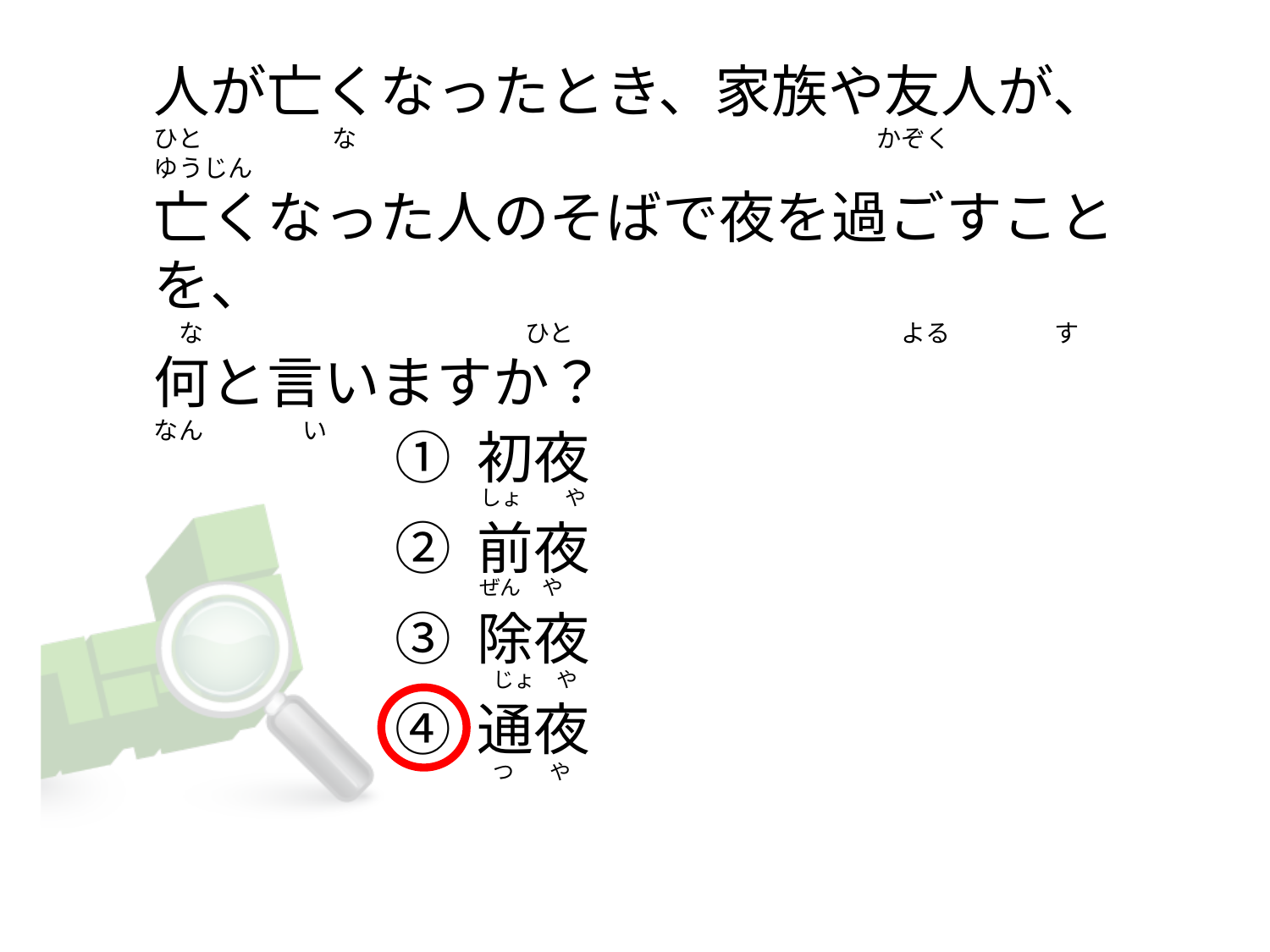

# 人が亡くなったとき、家族や友人が、 ひと　　　　　 な　　　　　　　　　　　　　　　　　　　　　かぞく　　　　　　ゆうじん 亡くなった人のそばで夜を過ごすことを、 　な　　　　　　　　　　　　　ひと　　　　　　　　　　　　　 よる　　　　 す 何と言いますか？ なん　　　　い
① 初夜
② 前夜
③ 除夜
④ 通夜
しょ　　や
ぜん　や
じょ　や

つ　   や